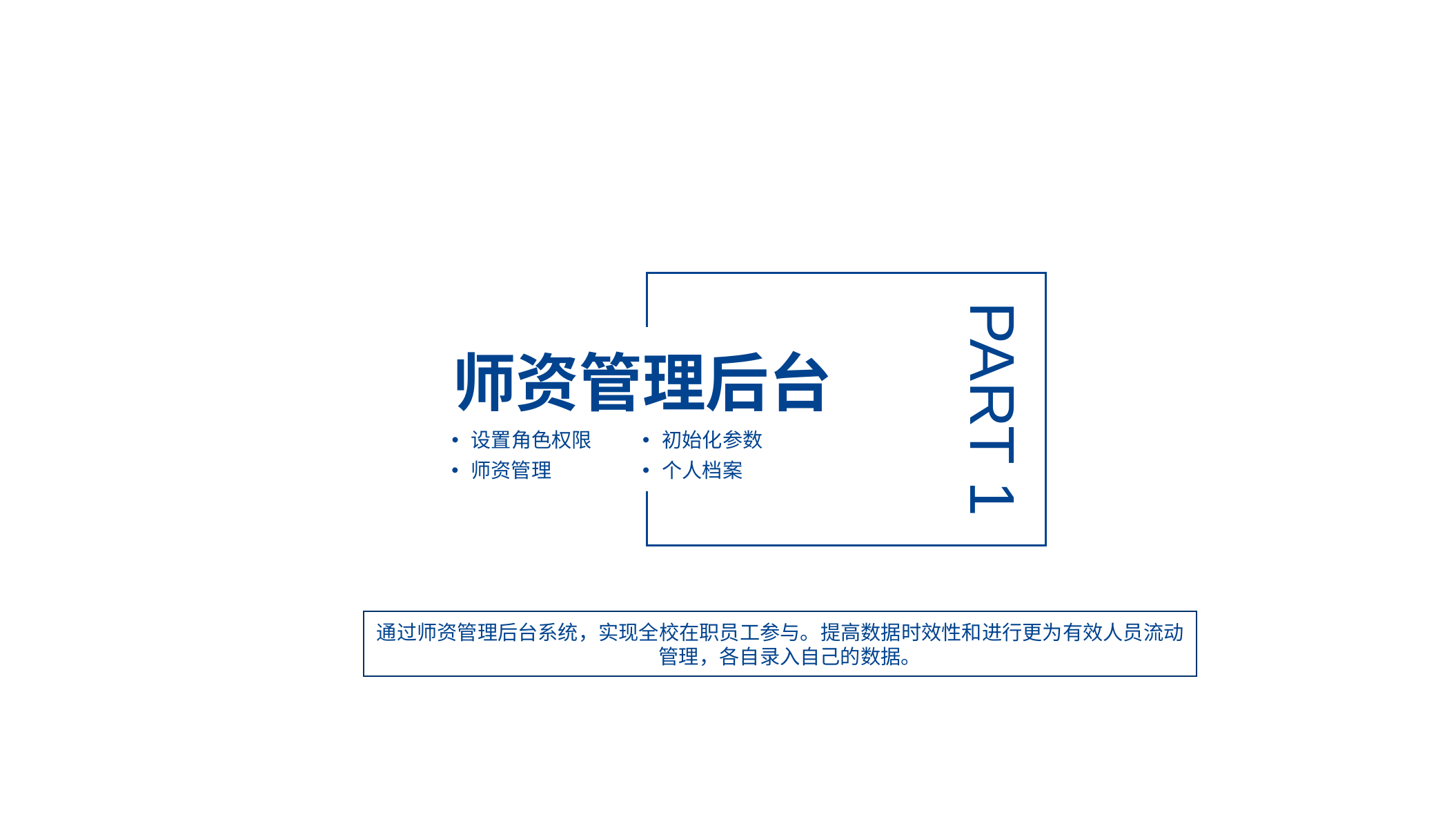

PART 1
师资管理后台
设置角色权限
初始化参数
师资管理
个人档案
通过师资管理后台系统，实现全校在职员工参与。提高数据时效性和进行更为有效人员流动管理，各自录入自己的数据。